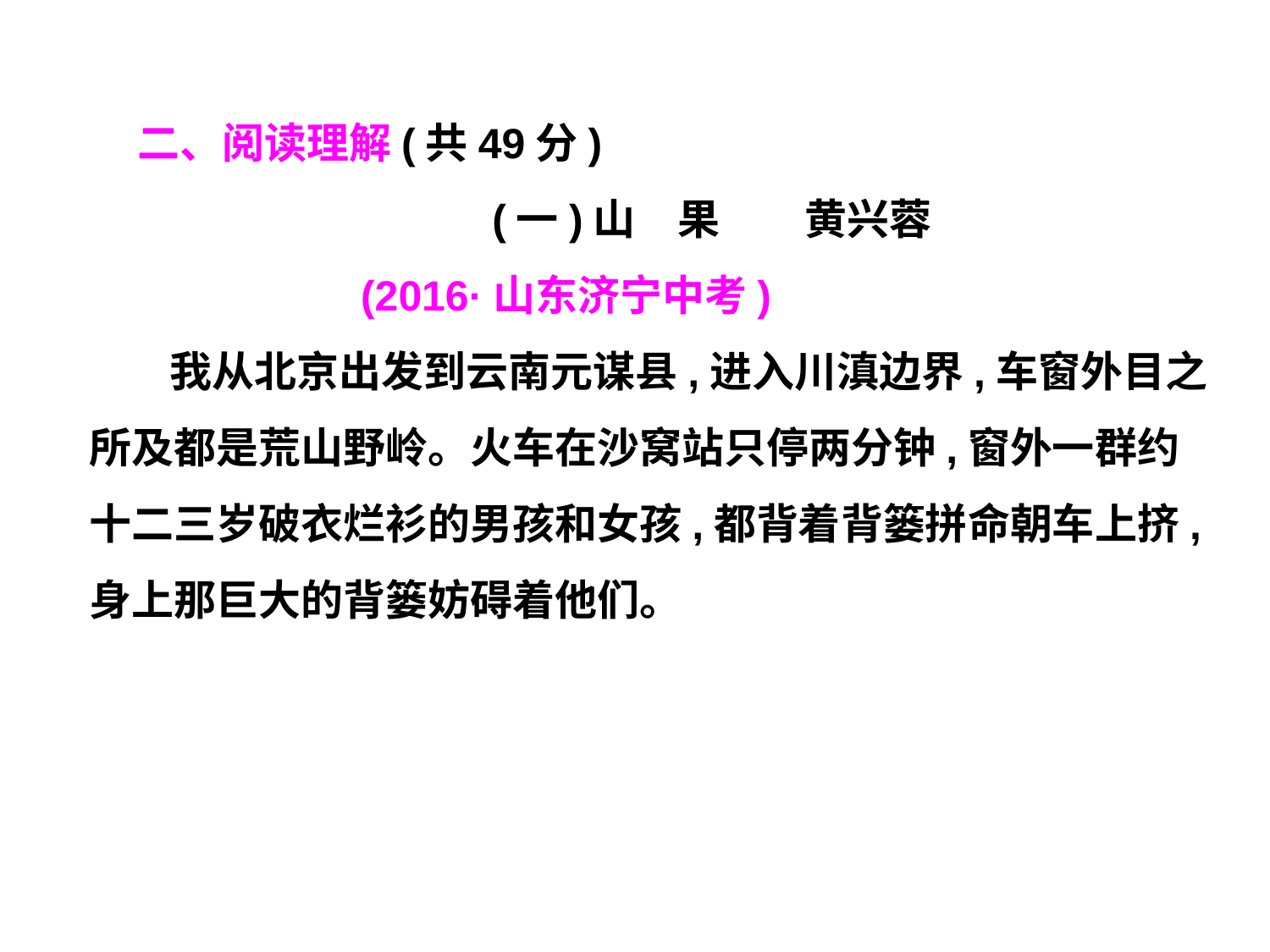

二、阅读理解(共49分)
                                  (一)山　果　　黄兴蓉
　                       (2016·山东济宁中考)
　    我从北京出发到云南元谋县,进入川滇边界,车窗外目之
所及都是荒山野岭。火车在沙窝站只停两分钟,窗外一群约
十二三岁破衣烂衫的男孩和女孩,都背着背篓拼命朝车上挤,
身上那巨大的背篓妨碍着他们。